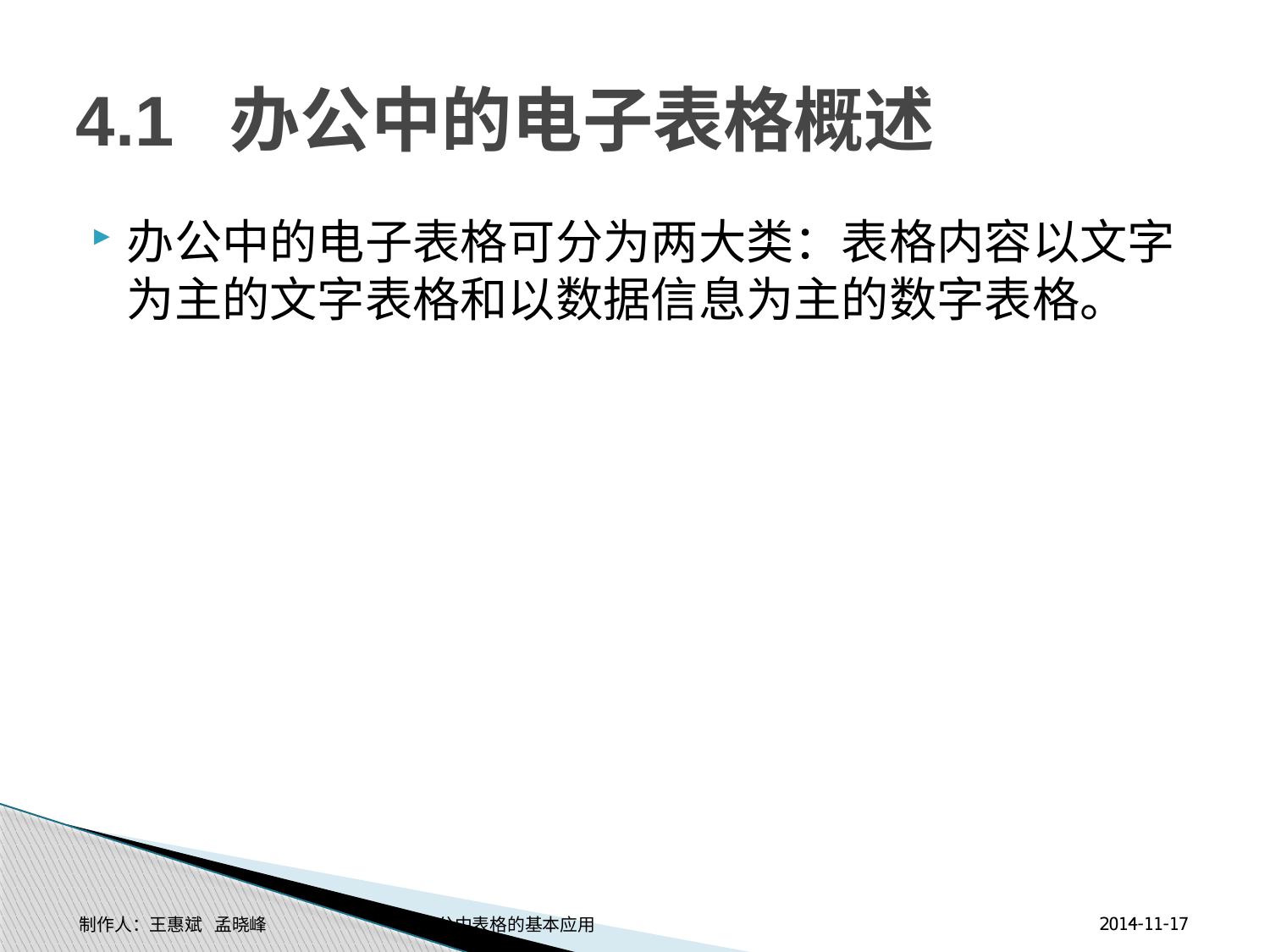

# 4.1  办公中的电子表格概述
办公中的电子表格可分为两大类：表格内容以文字为主的文字表格和以数据信息为主的数字表格。
2014-11-17
制作人：王惠斌   孟晓峰                                      办公中表格的基本应用